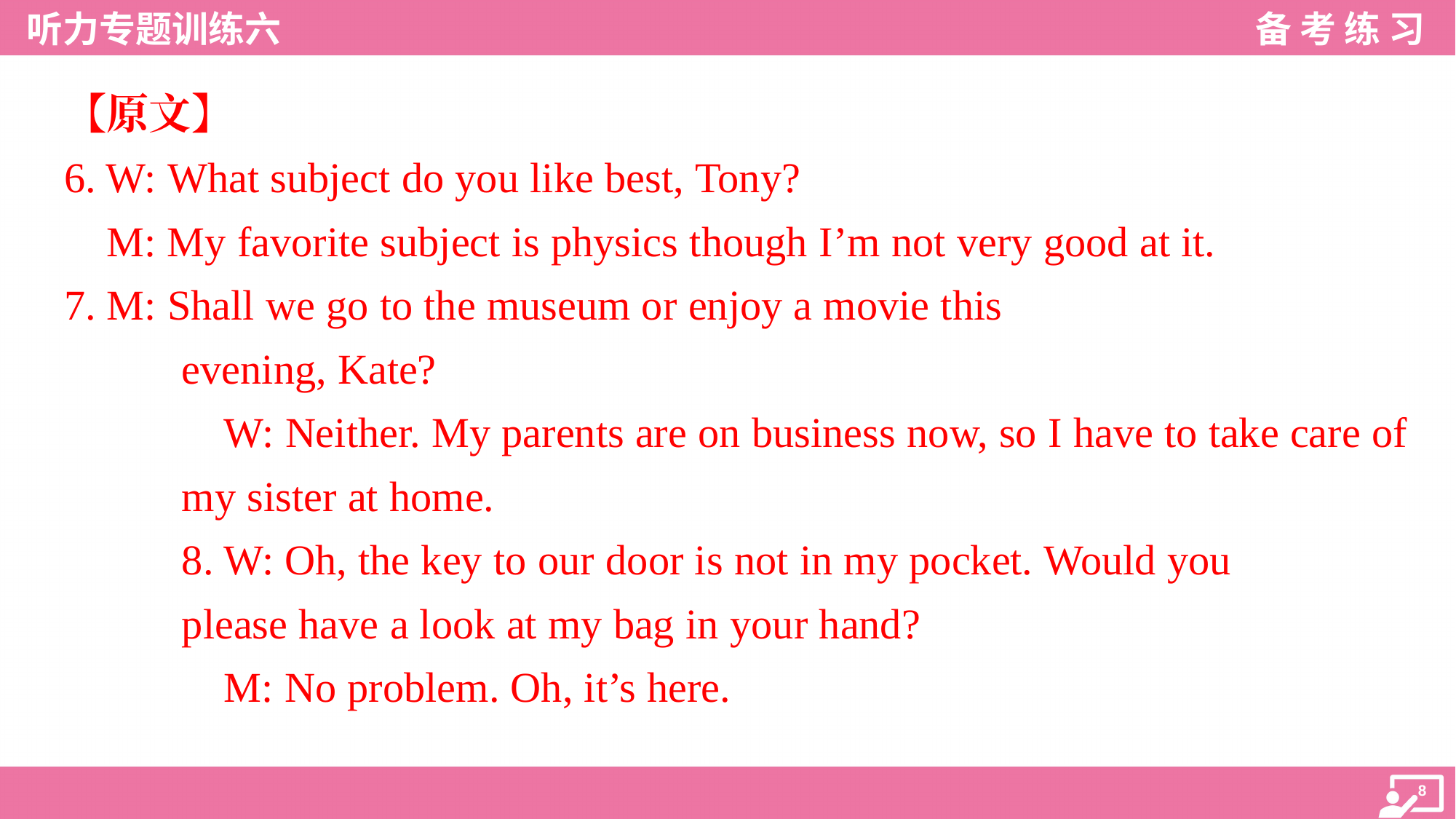

【原文】
6. W: What subject do you like best, Tony?
    M: My favorite subject is physics though I’m not very good at it.
7. M: Shall we go to the museum or enjoy a movie this
evening, Kate?
    W: Neither. My parents are on business now, so I have to take care of
my sister at home.
8. W: Oh, the key to our door is not in my pocket. Would you
please have a look at my bag in your hand?
    M: No problem. Oh, it’s here.